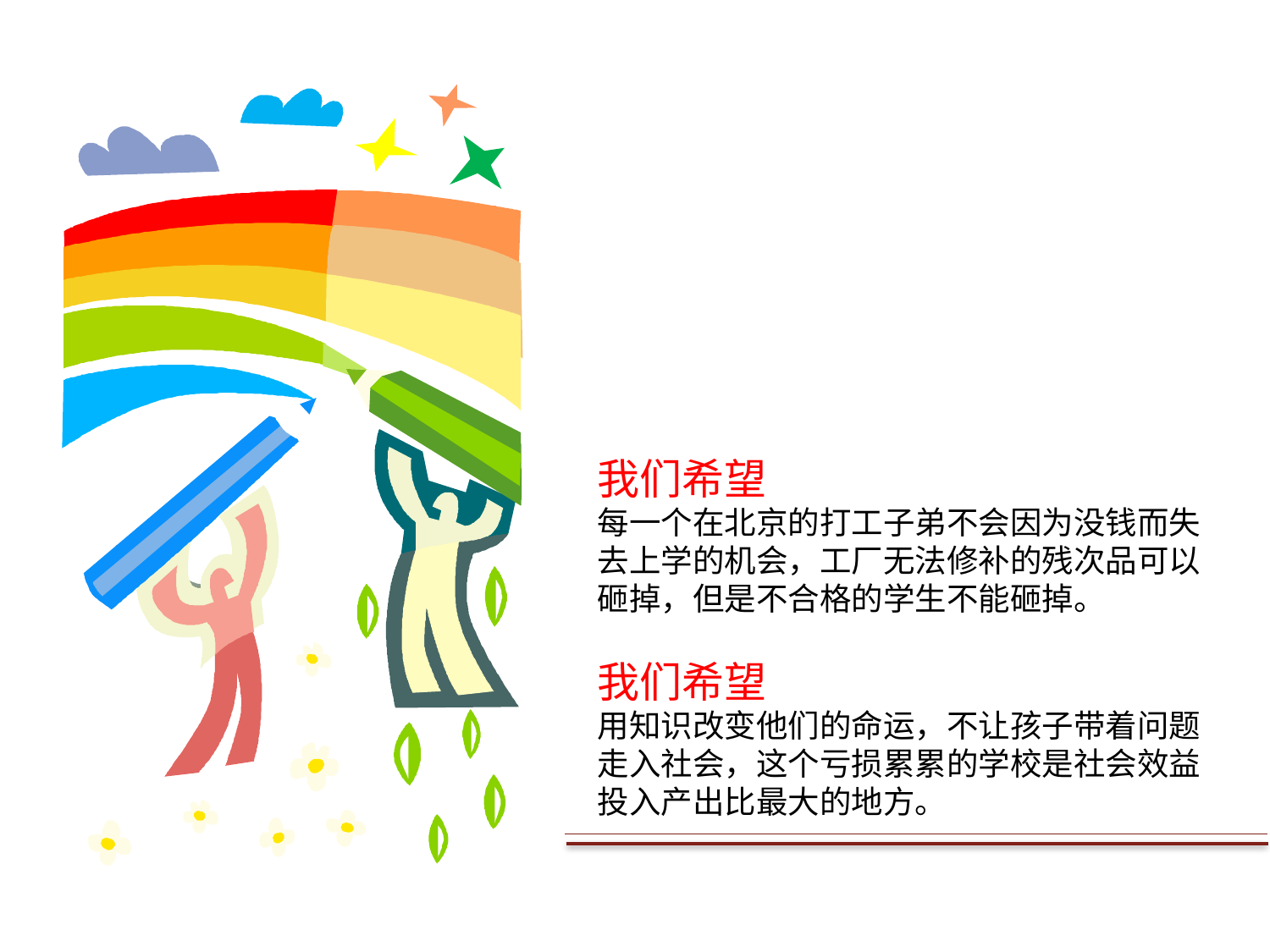

我们希望
每一个在北京的打工子弟不会因为没钱而失去上学的机会，工厂无法修补的残次品可以砸掉，但是不合格的学生不能砸掉。

我们希望
用知识改变他们的命运，不让孩子带着问题走入社会，这个亏损累累的学校是社会效益投入产出比最大的地方。